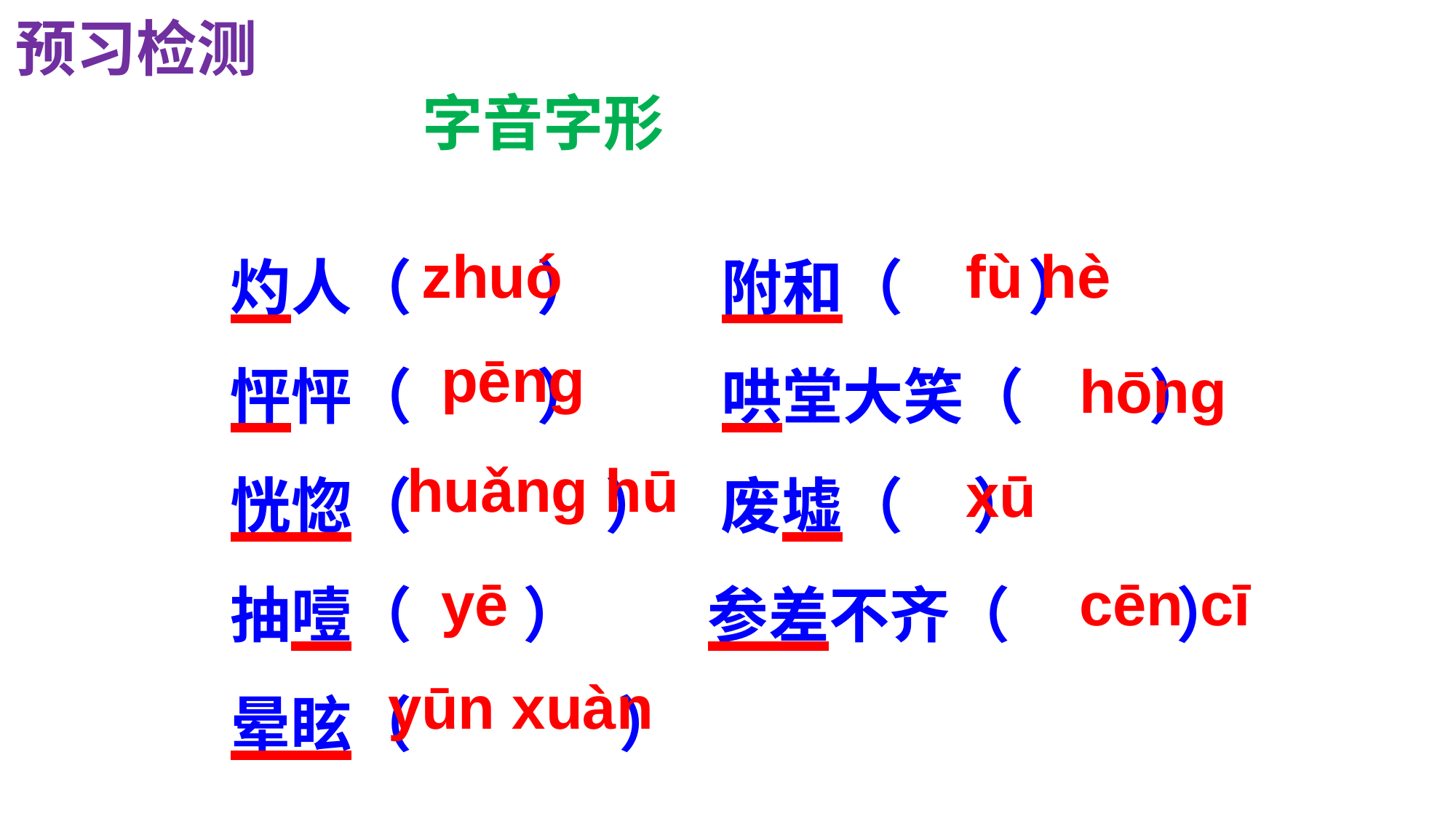

预习检测
字音字形
灼人（         ）         附和（         ）
怦怦（         ）         哄堂大笑（         ）
恍惚（              ）    废墟（     ）
抽噎（        ）         参差不齐（            ）
晕眩（               ）
zhuó
fù hè
pēnɡ
hōnɡ
huǎnɡ hū
xū
cēn cī
yē
 yūn xuàn